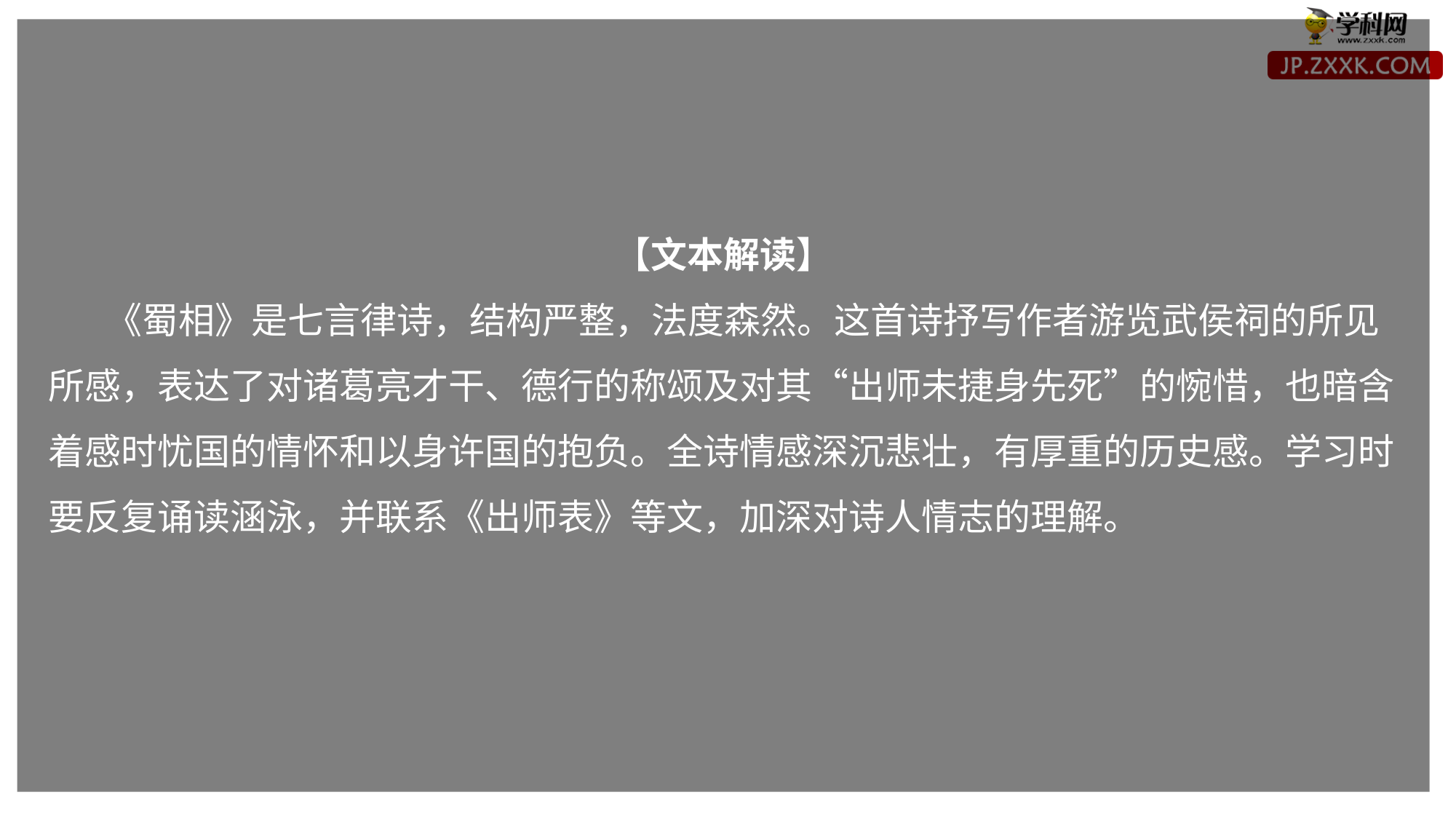

【文本解读】
      《蜀相》是七言律诗，结构严整，法度森然。这首诗抒写作者游览武侯祠的所见所感，表达了对诸葛亮才干、德行的称颂及对其“出师未捷身先死”的惋惜，也暗含着感时忧国的情怀和以身许国的抱负。全诗情感深沉悲壮，有厚重的历史感。学习时要反复诵读涵泳，并联系《出师表》等文，加深对诗人情志的理解。